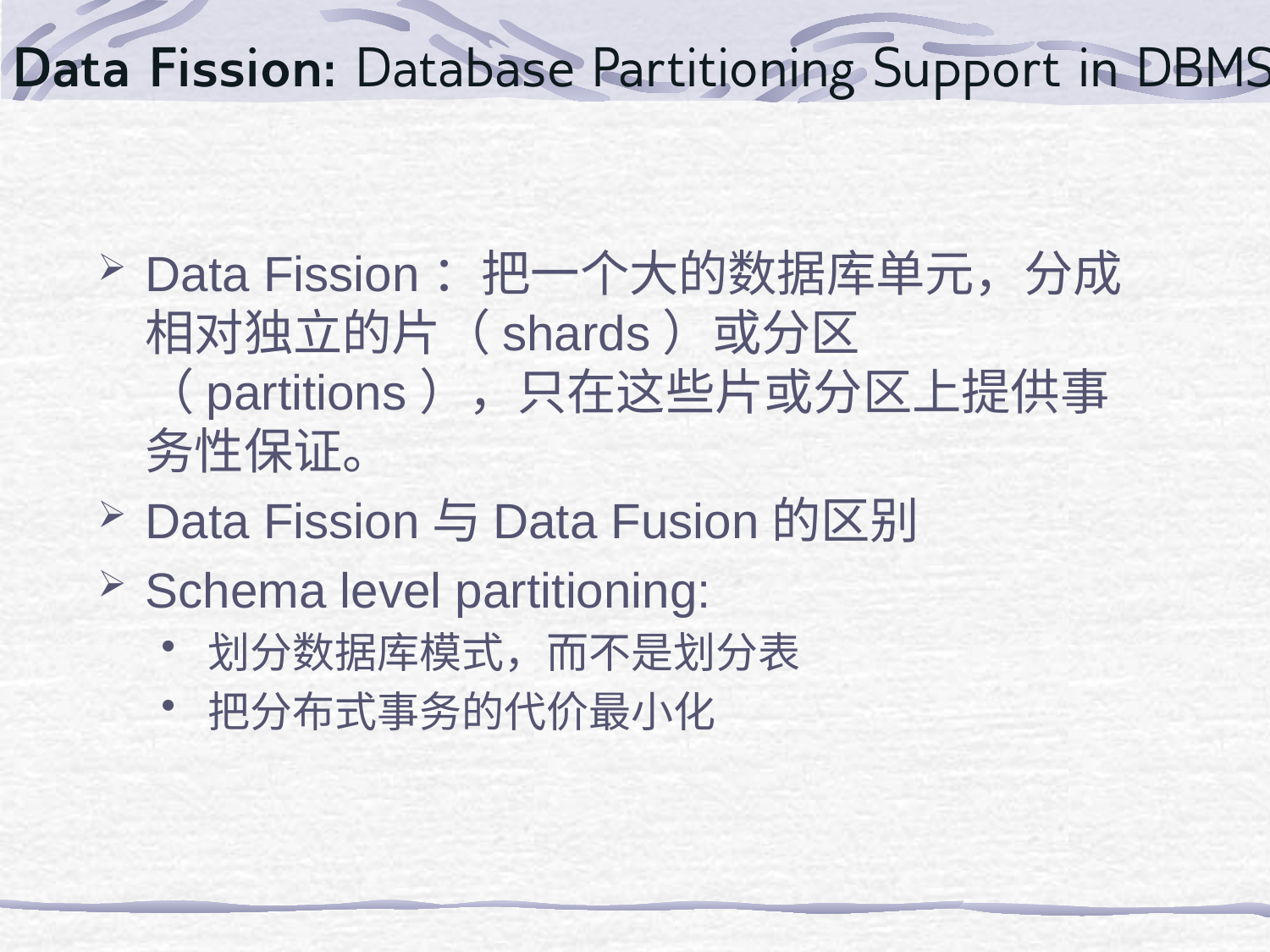

# Data Fission: Database Partitioning Support in DBMS
Data Fission：把一个大的数据库单元，分成相对独立的片（shards）或分区（partitions），只在这些片或分区上提供事务性保证。
Data Fission与Data Fusion的区别
Schema level partitioning:
划分数据库模式，而不是划分表
把分布式事务的代价最小化